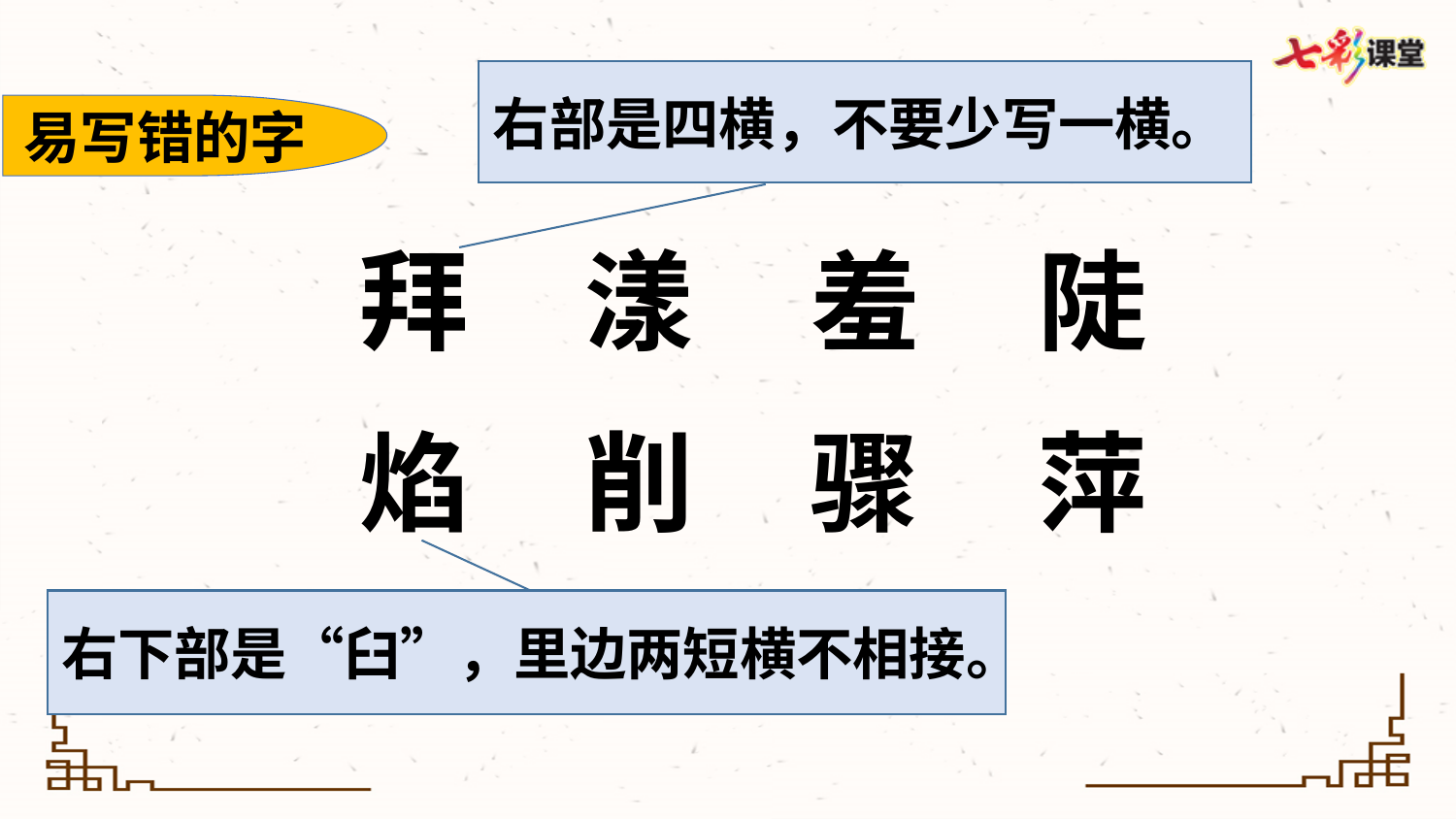

右部是四横，不要少写一横。

易写错的字
拜
漾
羞
陡
焰
削
骤
萍
右下部是“臼”，里边两短横不相接。